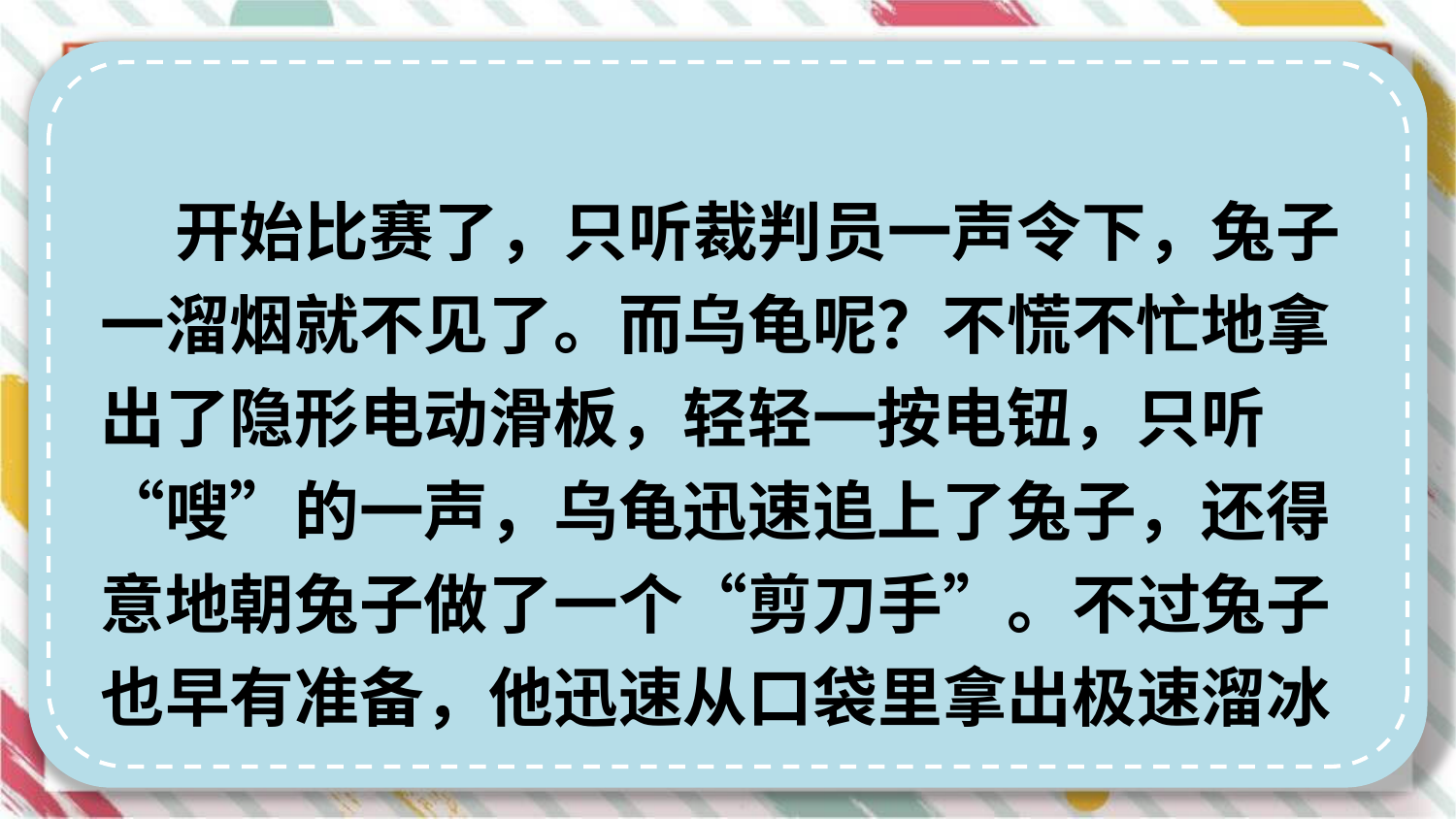

开始比赛了，只听裁判员一声令下，兔子一溜烟就不见了。而乌龟呢？不慌不忙地拿出了隐形电动滑板，轻轻一按电钮，只听“嗖”的一声，乌龟迅速追上了兔子，还得意地朝兔子做了一个“剪刀手”。不过兔子也早有准备，他迅速从口袋里拿出极速溜冰